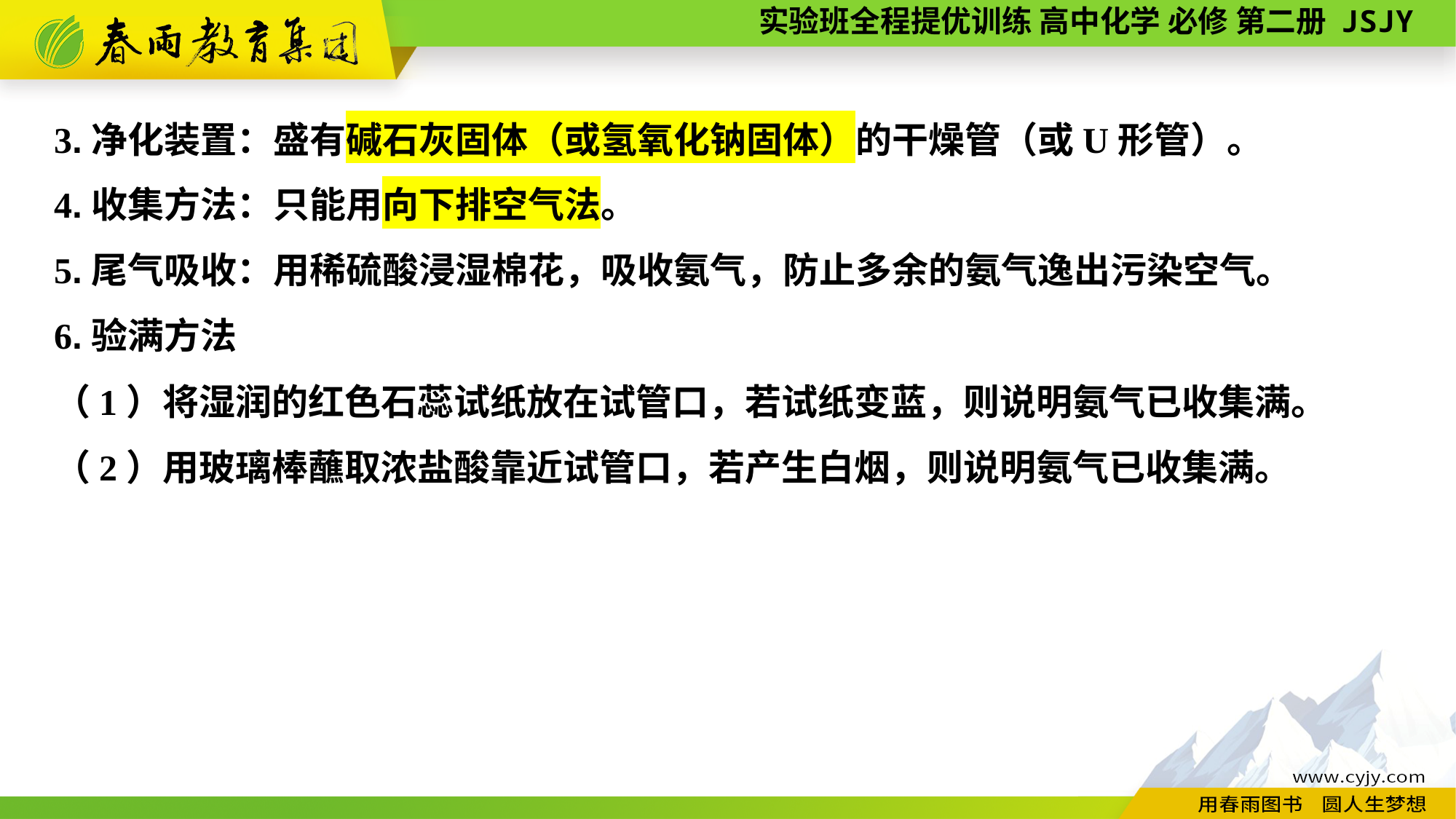

3.净化装置：盛有碱石灰固体（或氢氧化钠固体）的干燥管（或U形管）。
4.收集方法：只能用向下排空气法。
5.尾气吸收：用稀硫酸浸湿棉花，吸收氨气，防止多余的氨气逸出污染空气。
6.验满方法
（1）将湿润的红色石蕊试纸放在试管口，若试纸变蓝，则说明氨气已收集满。
（2）用玻璃棒蘸取浓盐酸靠近试管口，若产生白烟，则说明氨气已收集满。